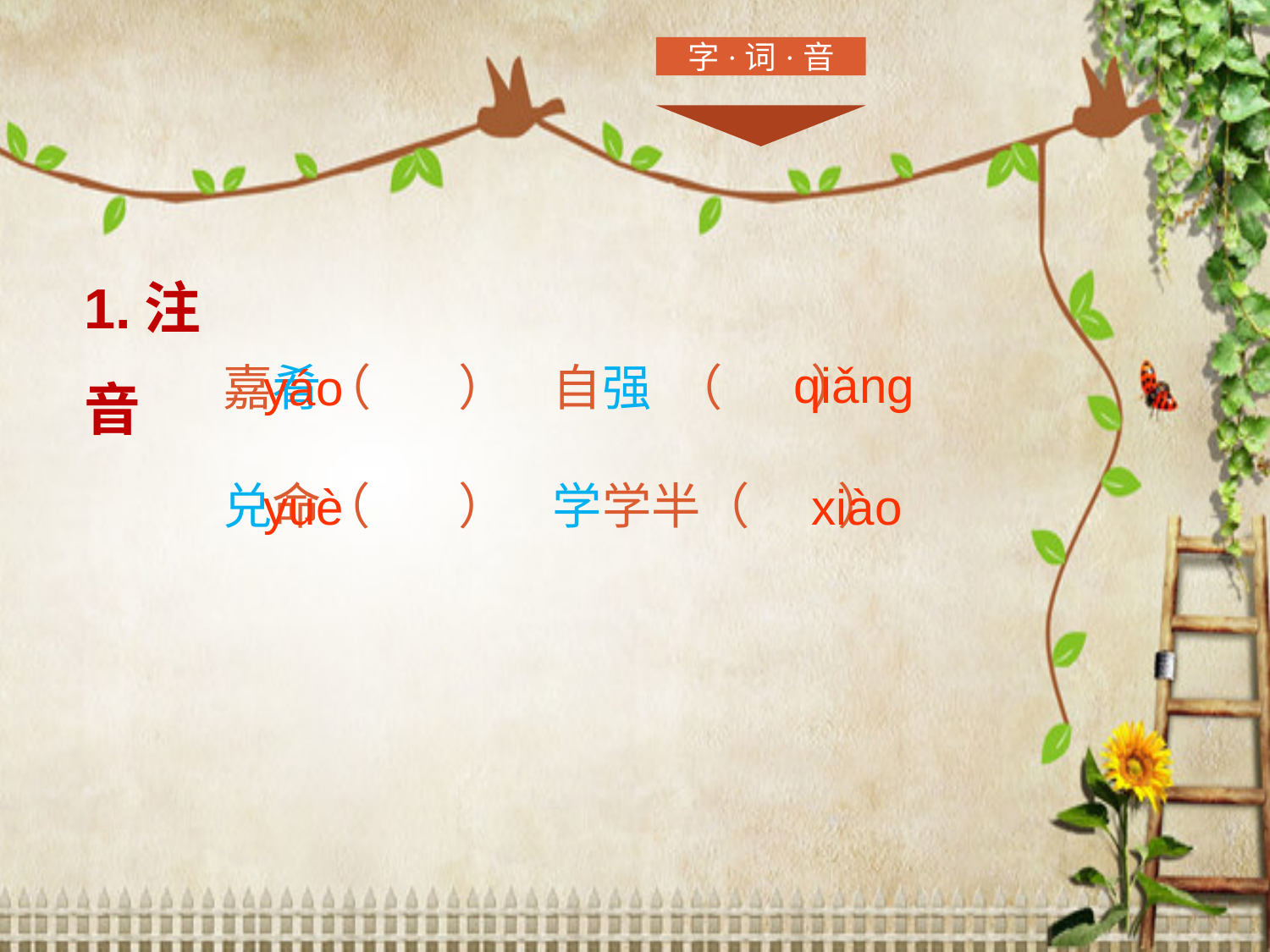

字·词·音

1.注音
qiǎng
嘉肴（        ）    自强  （        ）

兑命（        ）    学学半（        ）
yáo
yuè
xiào